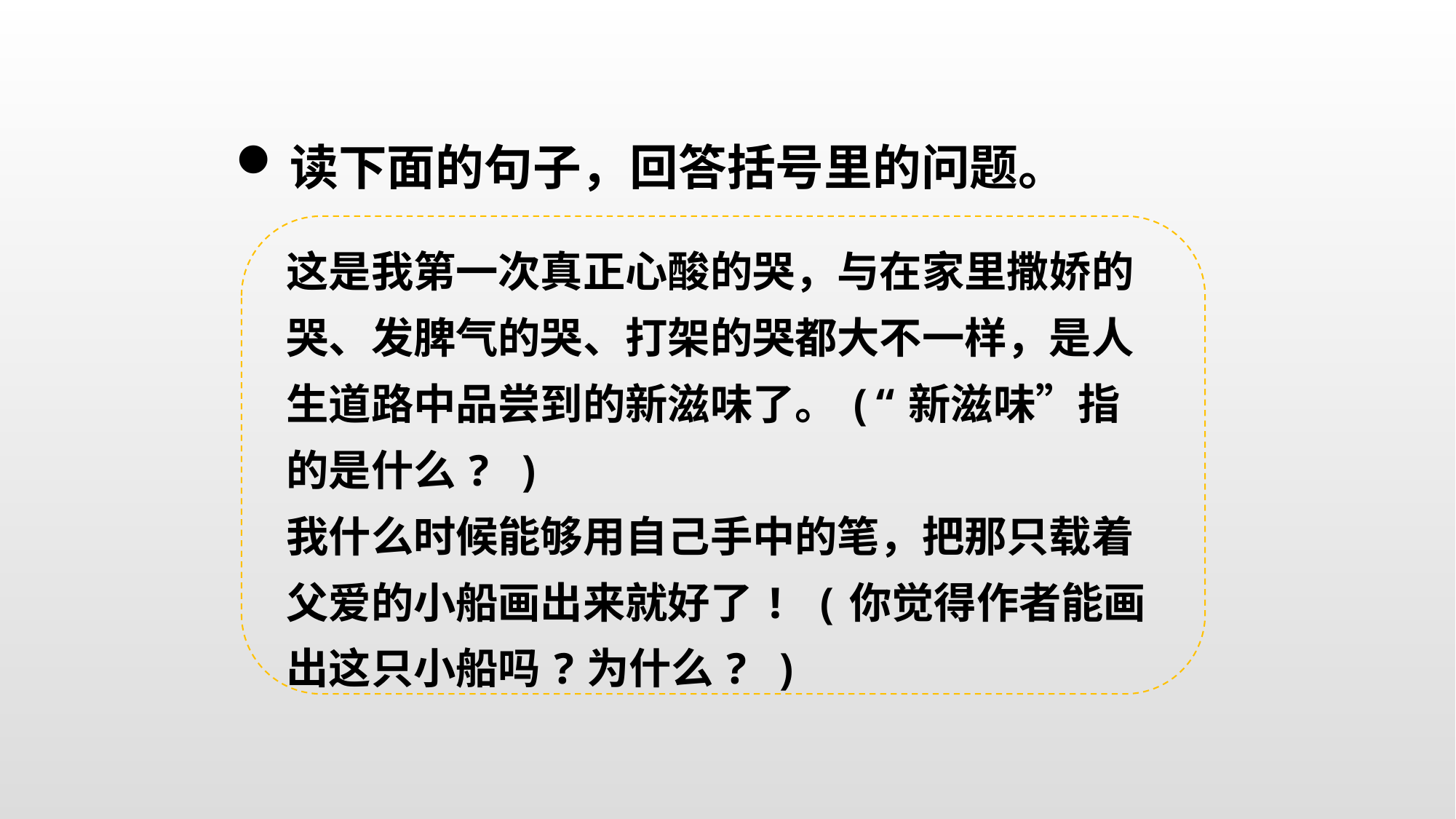

读下面的句子，回答括号里的问题。

这是我第一次真正心酸的哭，与在家里撒娇的哭、发脾气的哭、打架的哭都大不一样，是人生道路中品尝到的新滋味了。(“新滋味”指的是什么? )
我什么时候能够用自己手中的笔，把那只载着父爱的小船画出来就好了! (你觉得作者能画出这只小船吗?为什么? )